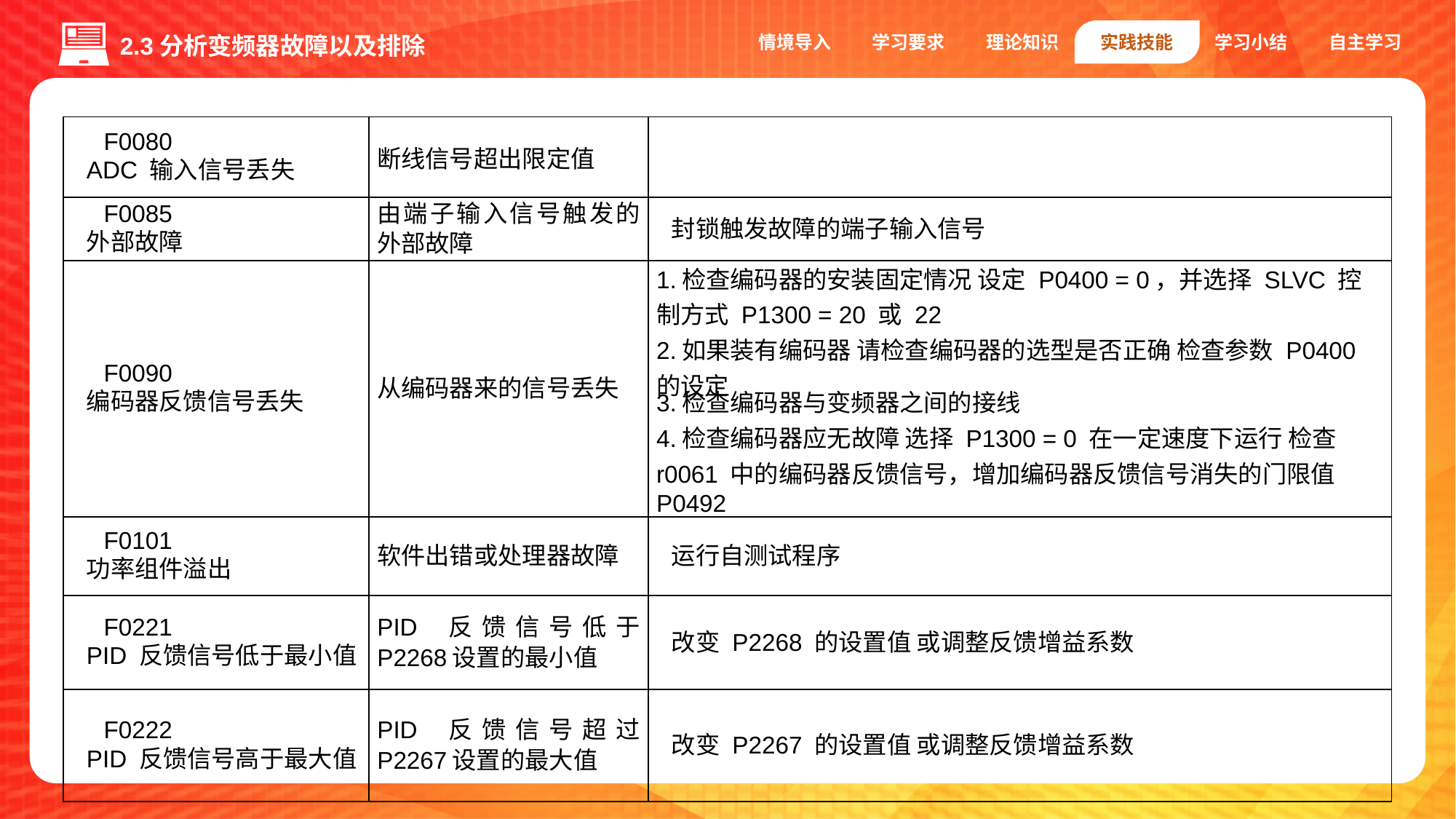

情境导入
学习要求
理论知识
实践技能
学习小结
自主学习

2.3分析变频器故障以及排除
| F0080 ADC 输入信号丢失 | 断线信号超出限定值 |  |
| --- | --- | --- |
| F0085 外部故障 | 由端子输入信号触发的外部故障 | 封锁触发故障的端子输入信号 |
| F0090 编码器反馈信号丢失 | 从编码器来的信号丢失 | 1.检查编码器的安装固定情况 设定 P0400 = 0，并选择 SLVC 控制方式 P1300 = 20 或 22 2.如果装有编码器 请检查编码器的选型是否正确 检查参数 P0400 的设定 3.检查编码器与变频器之间的接线 4.检查编码器应无故障 选择 P1300 = 0 在一定速度下运行 检查 r0061 中的编码器反馈信号，增加编码器反馈信号消失的门限值 P0492 |
| F0101 功率组件溢出 | 软件出错或处理器故障 | 运行自测试程序 |
| F0221 PID 反馈信号低于最小值 | PID 反馈信号低于 P2268设置的最小值 | 改变 P2268 的设置值 或调整反馈增益系数 |
| F0222 PID 反馈信号高于最大值 | PID 反馈信号超过 P2267设置的最大值 | 改变 P2267 的设置值 或调整反馈增益系数 |